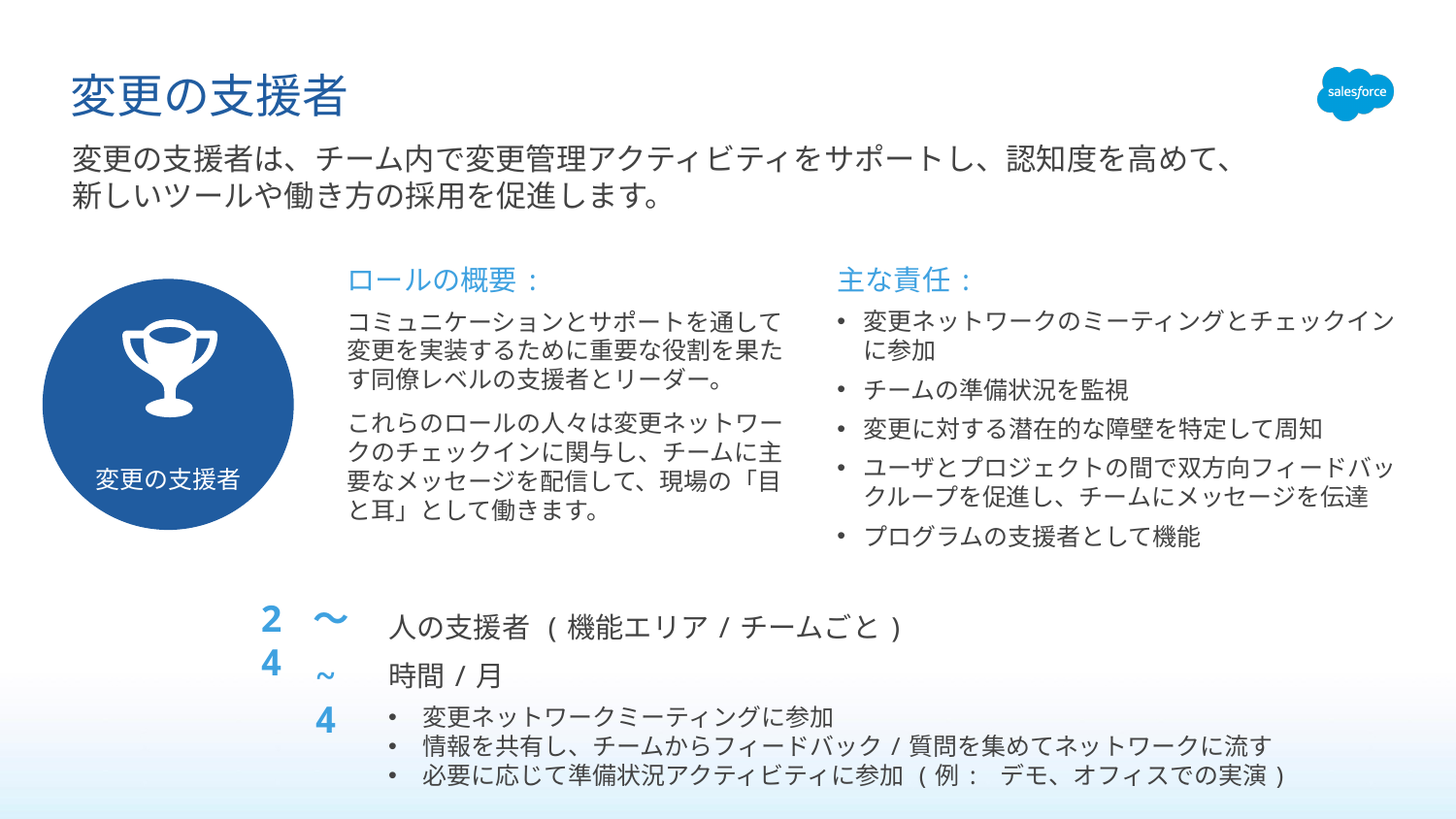

# 変更の支援者
変更の支援者は、チーム内で変更管理アクティビティをサポートし、認知度を高めて、新しいツールや働き方の採用を促進します。

ロールの概要:
コミュニケーションとサポートを通して変更を実装するために重要な役割を果たす同僚レベルの支援者とリーダー。
これらのロールの人々は変更ネットワークのチェックインに関与し、チームに主要なメッセージを配信して、現場の「目と耳」として働きます。
主な責任:
変更ネットワークのミーティングとチェックインに参加
チームの準備状況を監視
変更に対する潜在的な障壁を特定して周知
ユーザとプロジェクトの間で双方向フィードバックループを促進し、チームにメッセージを伝達
プログラムの支援者として機能
変更の支援者

人の支援者 (機能エリア/チームごと)
2 ～ 4
~ 4
時間/月
変更ネットワークミーティングに参加
情報を共有し、チームからフィードバック/質問を集めてネットワークに流す
必要に応じて準備状況アクティビティに参加 (例: デモ、オフィスでの実演)